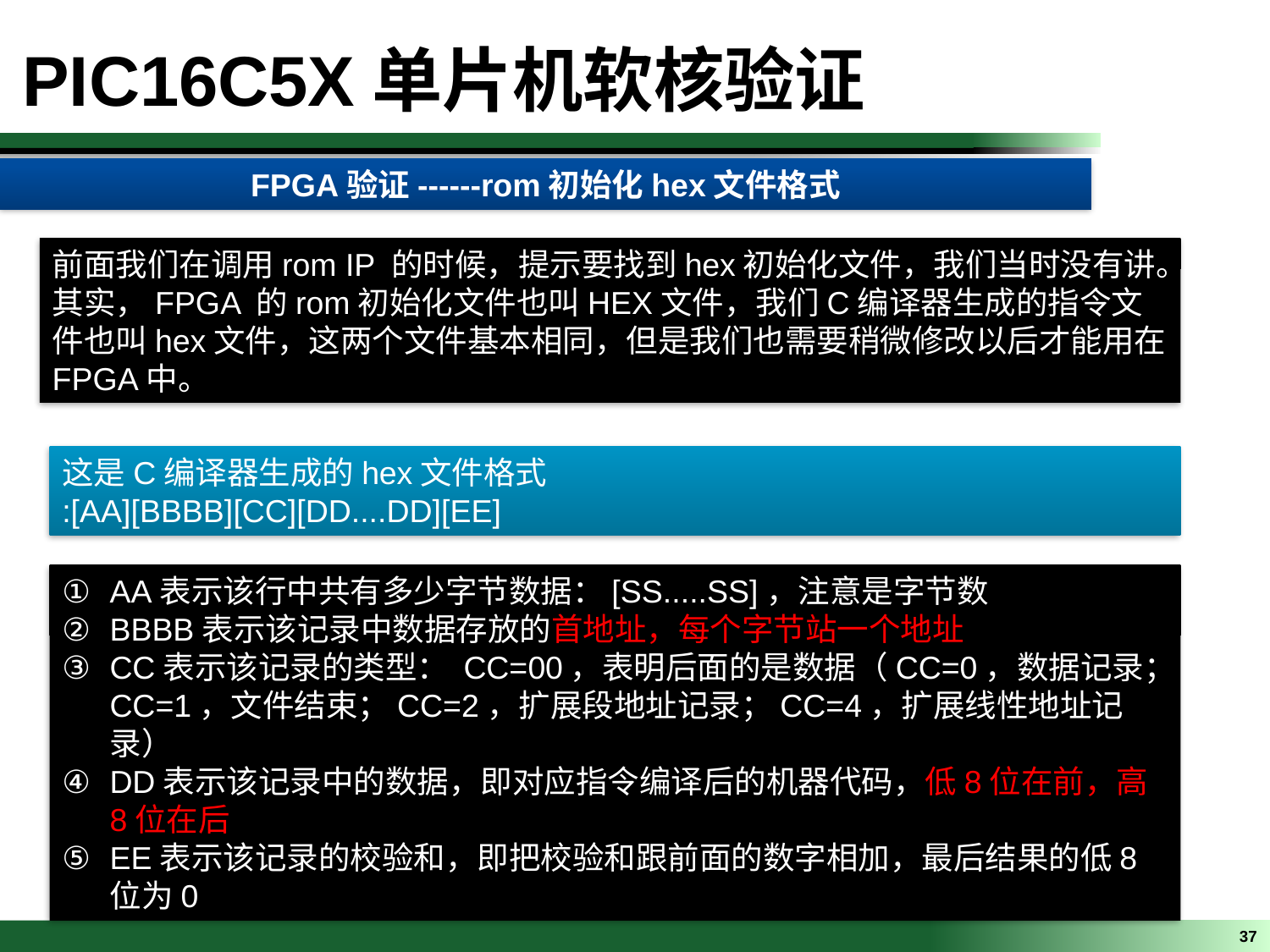

PIC16C5X单片机软核验证
FPGA验证------rom初始化hex文件格式
前面我们在调用rom IP 的时候，提示要找到hex初始化文件，我们当时没有讲。
其实，FPGA 的rom初始化文件也叫HEX文件，我们C编译器生成的指令文件也叫hex文件，这两个文件基本相同，但是我们也需要稍微修改以后才能用在FPGA中。
这是C编译器生成的hex文件格式
:[AA][BBBB][CC][DD....DD][EE]
AA表示该行中共有多少字节数据：[SS.....SS]，注意是字节数
BBBB表示该记录中数据存放的首地址，每个字节站一个地址
CC表示该记录的类型： CC=00，表明后面的是数据（CC=0，数据记录；CC=1，文件结束；CC=2，扩展段地址记录；CC=4，扩展线性地址记录）
DD表示该记录中的数据，即对应指令编译后的机器代码，低8位在前，高8位在后
EE表示该记录的校验和，即把校验和跟前面的数字相加，最后结果的低8位为0
37